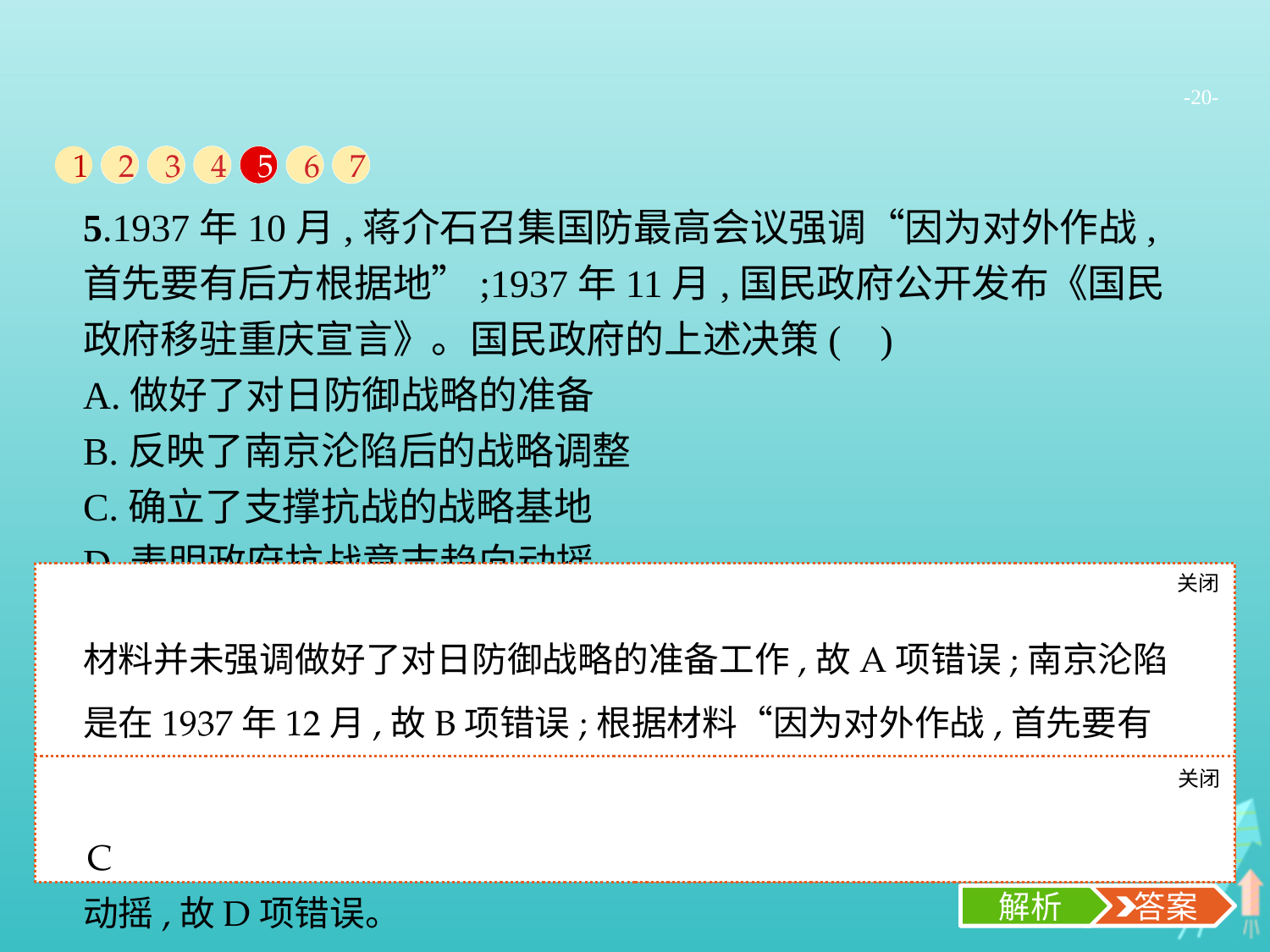

-20-
1
2
3
4
5
6
7
5.1937年10月,蒋介石召集国防最高会议强调“因为对外作战,首先要有后方根据地”;1937年11月,国民政府公开发布《国民政府移驻重庆宣言》。国民政府的上述决策(    )
A.做好了对日防御战略的准备
B.反映了南京沦陷后的战略调整
C.确立了支撑抗战的战略基地
D.表明政府抗战意志趋向动摇

关闭
解析

材料并未强调做好了对日防御战略的准备工作,故A项错误;南京沦陷是在1937年12月,故B项错误;根据材料“因为对外作战,首先要有后方根据地”以及“《国民政府移驻重庆宣言》”,可以看出支撑抗战基地的重要性及确立,故C项正确;材料没有体现国民政府抗战意志的动摇,故D项错误。

关闭
解析
  答案

C
解析
  答案